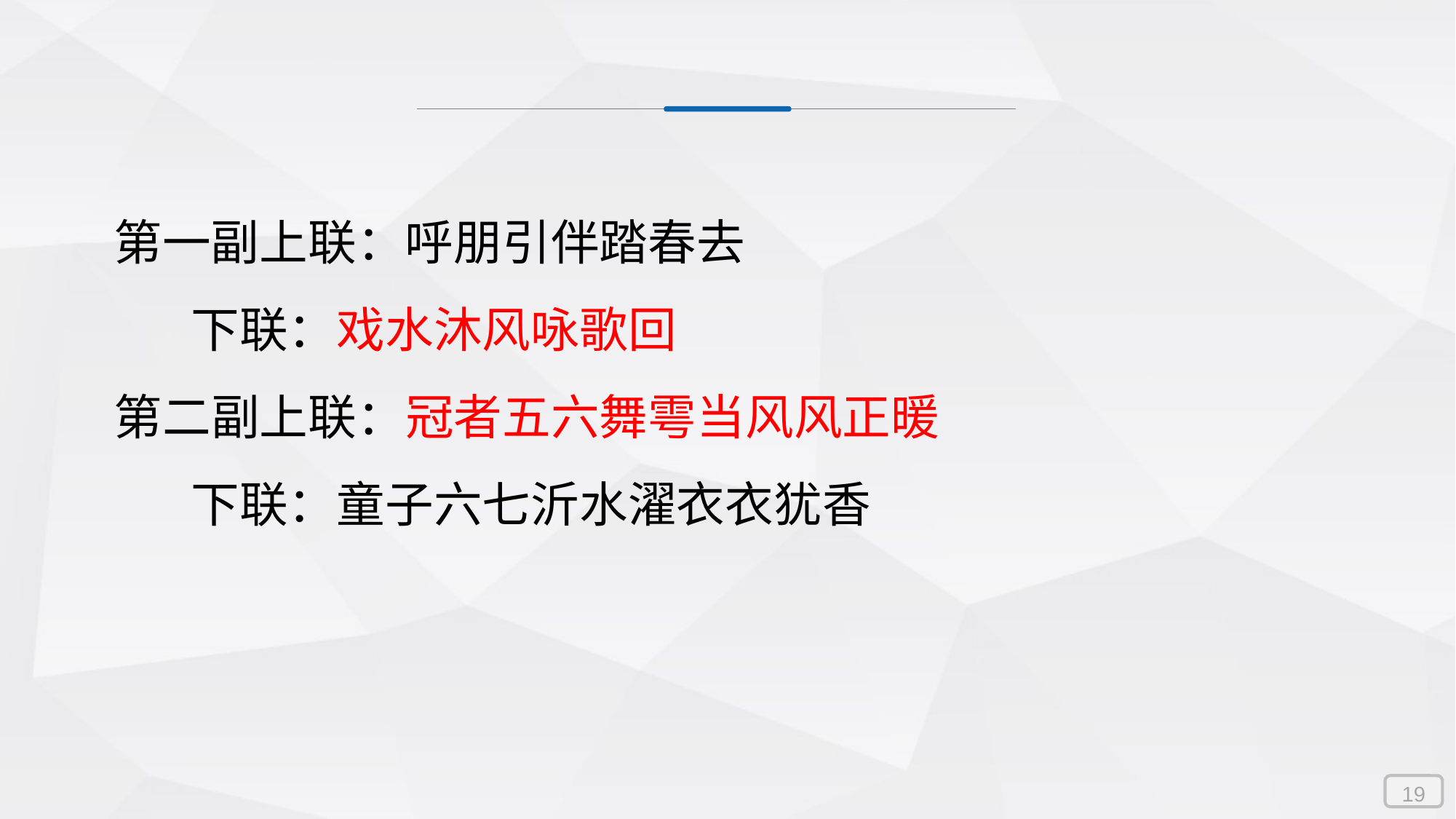

第一副上联：呼朋引伴踏春去
      下联：戏水沐风咏歌回
第二副上联：冠者五六舞雩当风风正暖
      下联：童子六七沂水濯衣衣犹香